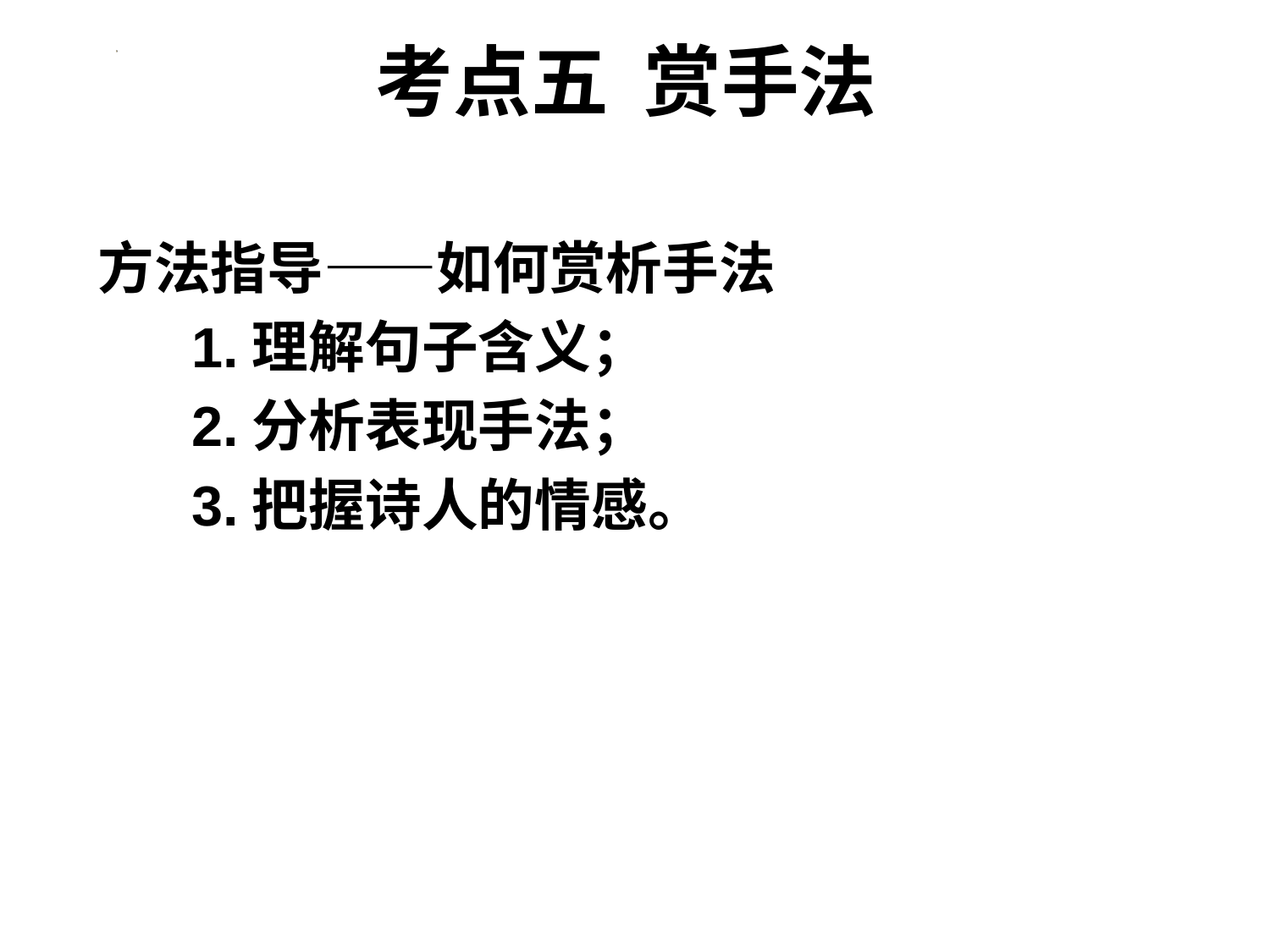

# 考点五  赏手法
方法指导——如何赏析手法
      1.理解句子含义；
      2.分析表现手法；
      3.把握诗人的情感。